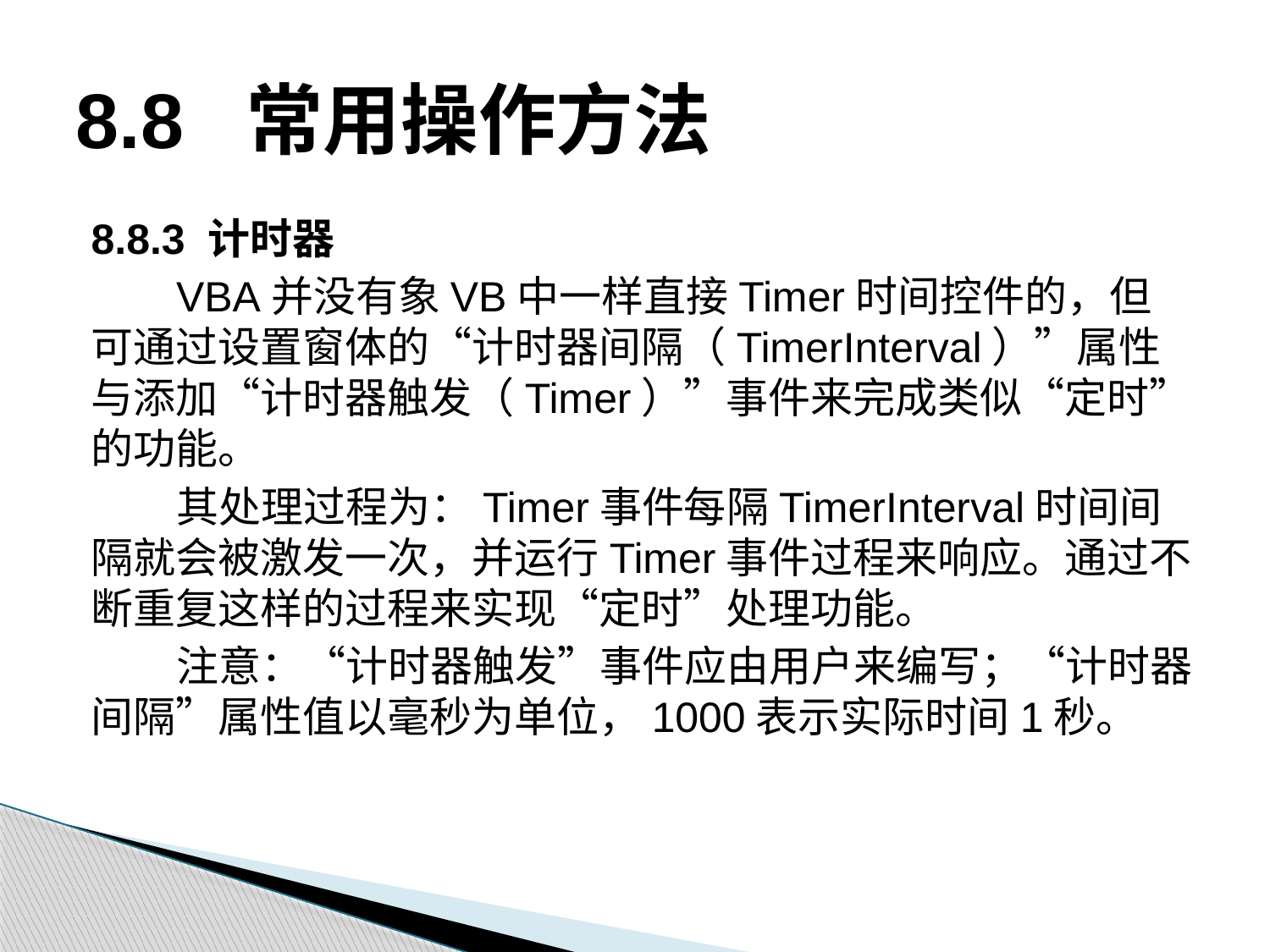

# 8.8  常用操作方法
8.8.3 计时器
VBA并没有象VB中一样直接Timer时间控件的，但可通过设置窗体的“计时器间隔（TimerInterval）”属性与添加“计时器触发（Timer）”事件来完成类似“定时”的功能。
其处理过程为：Timer事件每隔TimerInterval时间间隔就会被激发一次，并运行Timer事件过程来响应。通过不断重复这样的过程来实现“定时”处理功能。
注意：“计时器触发”事件应由用户来编写；“计时器间隔”属性值以毫秒为单位，1000表示实际时间1秒。